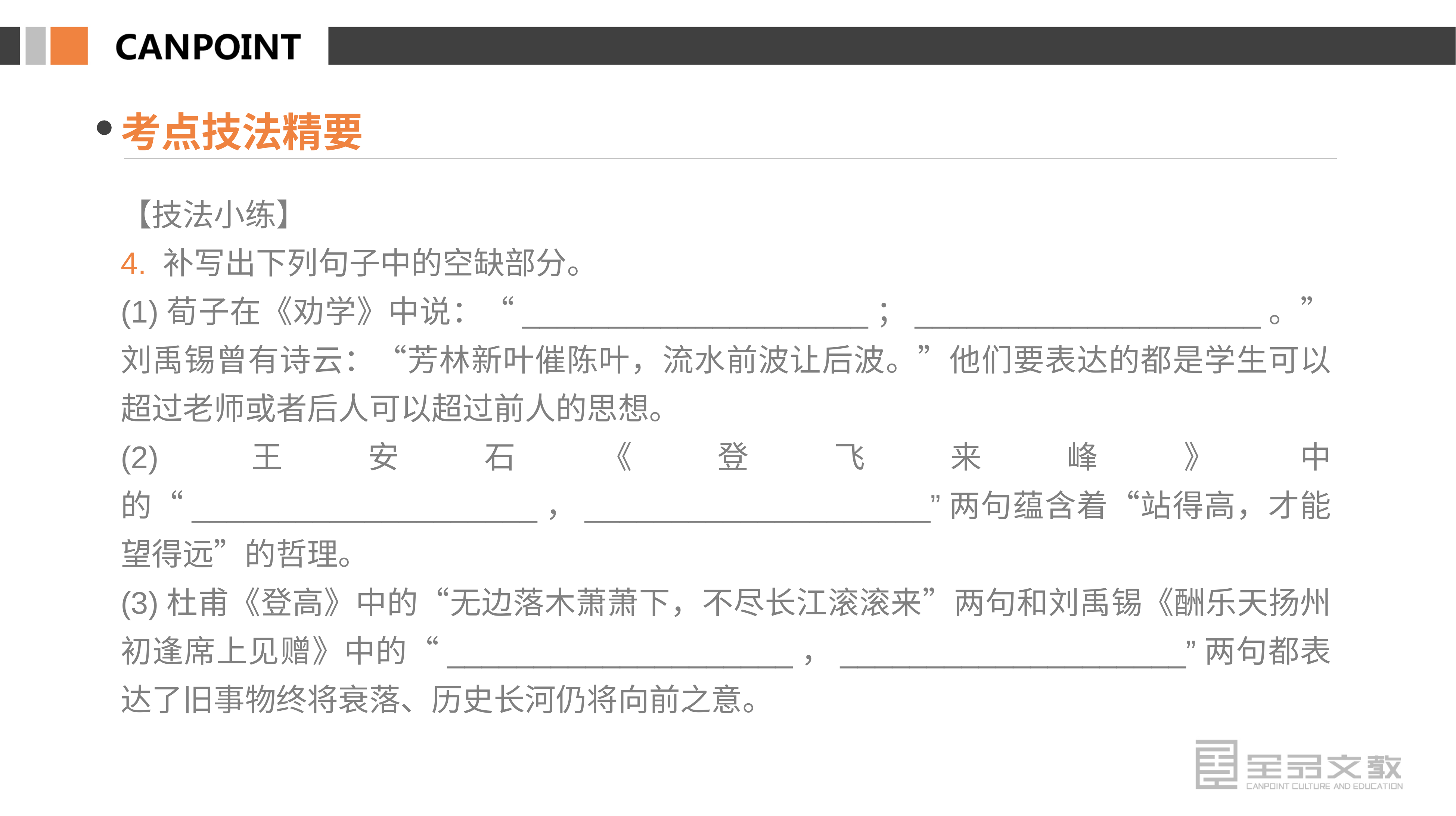

考点技法精要

【技法小练】
4. 补写出下列句子中的空缺部分。
(1)荀子在《劝学》中说：“____________________；____________________。”刘禹锡曾有诗云：“芳林新叶催陈叶，流水前波让后波。”他们要表达的都是学生可以超过老师或者后人可以超过前人的思想。
(2)王安石《登飞来峰》中的“____________________，____________________”两句蕴含着“站得高，才能望得远”的哲理。
(3)杜甫《登高》中的“无边落木萧萧下，不尽长江滚滚来”两句和刘禹锡《酬乐天扬州初逢席上见赠》中的“____________________，____________________”两句都表达了旧事物终将衰落、历史长河仍将向前之意。